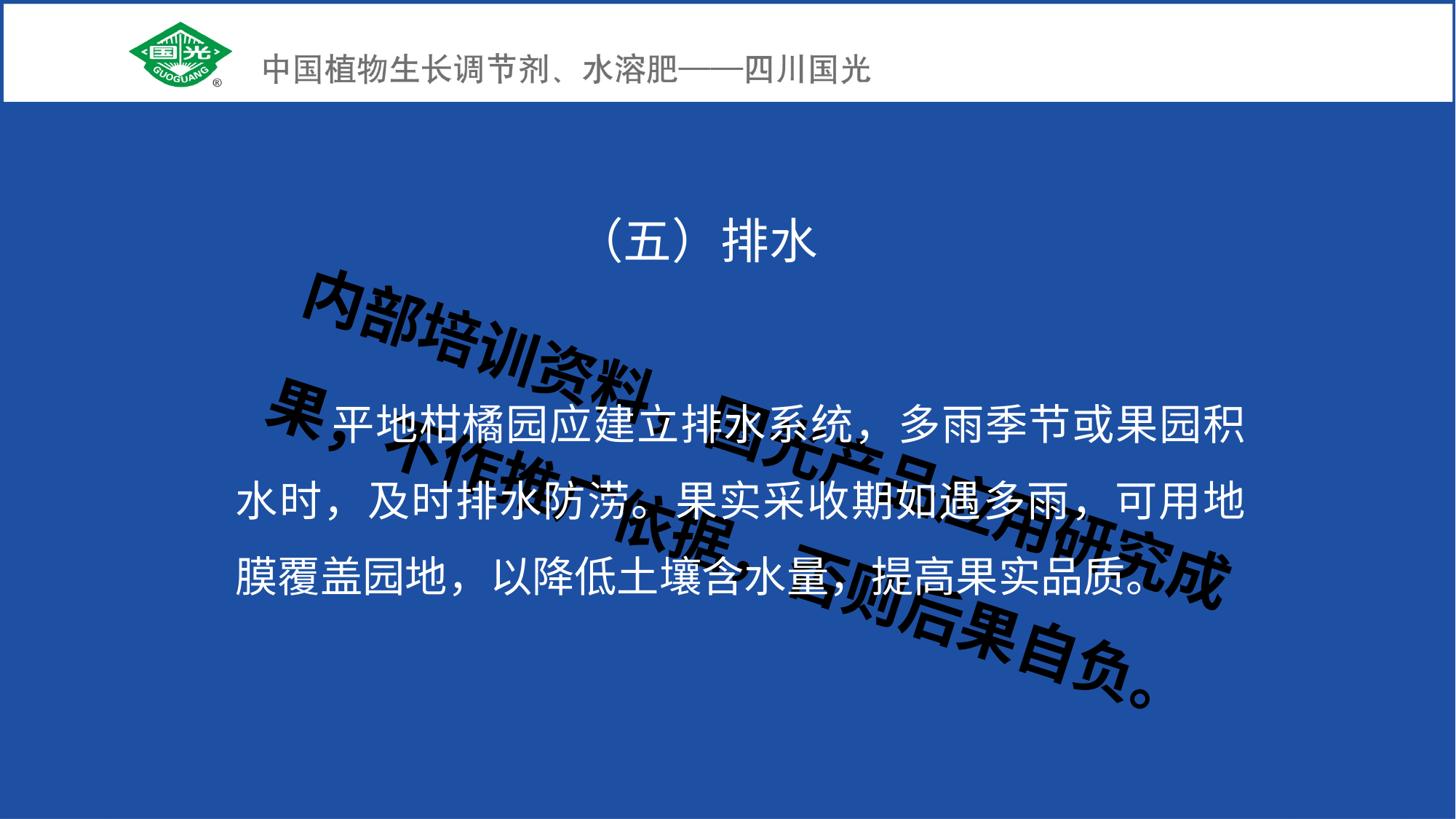

（五）排水
        平地柑橘园应建立排水系统，多雨季节或果园积水时，及时排水防涝。果实采收期如遇多雨，可用地膜覆盖园地，以降低土壤含水量，提高果实品质。